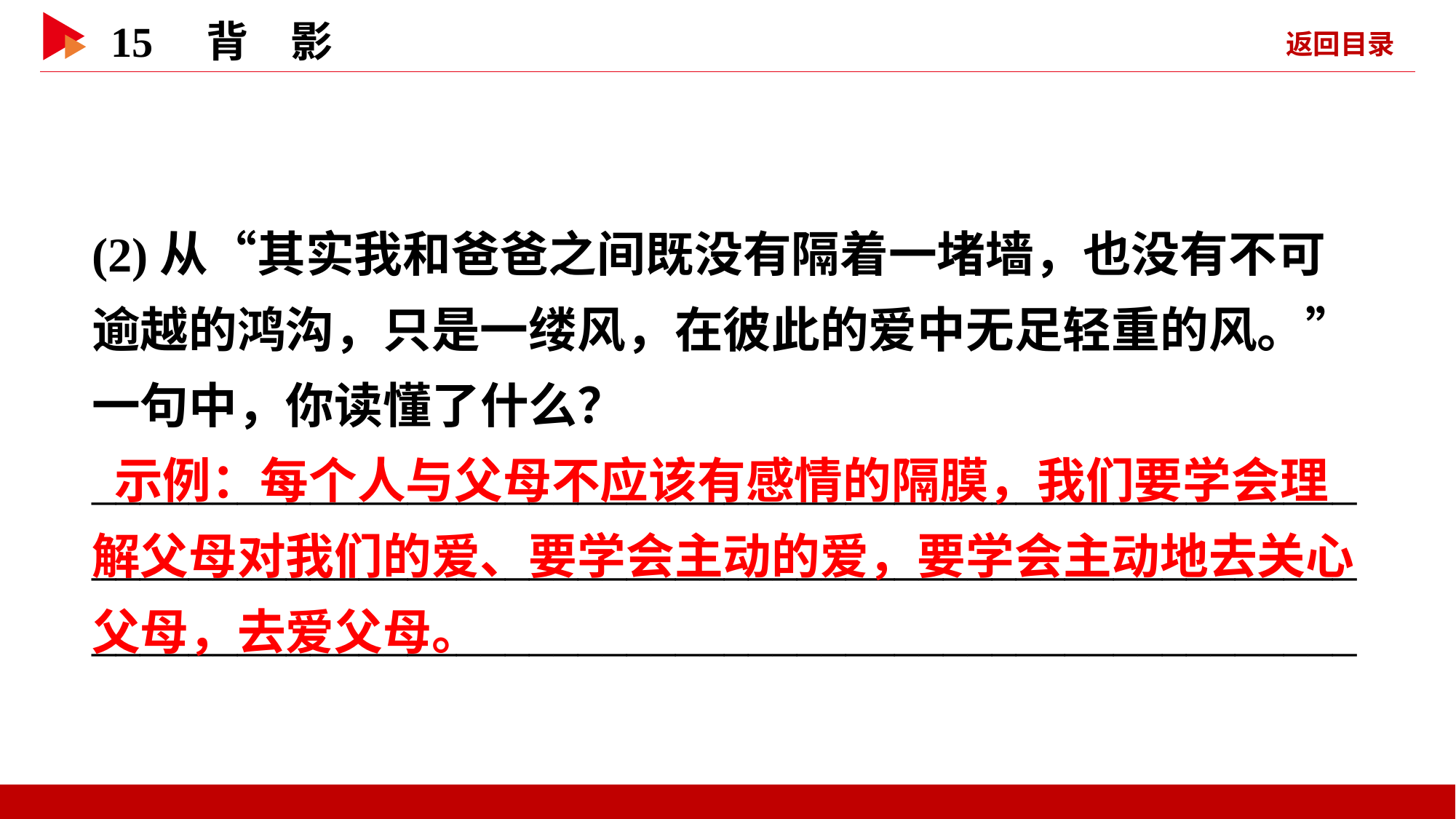

(2)从“其实我和爸爸之间既没有隔着一堵墙，也没有不可逾越的鸿沟，只是一缕风，在彼此的爱中无足轻重的风。”一句中，你读懂了什么？
____________________________________________________________________________________________________________________________________________________________
 示例：每个人与父母不应该有感情的隔膜，我们要学会理解父母对我们的爱、要学会主动的爱，要学会主动地去关心父母，去爱父母。